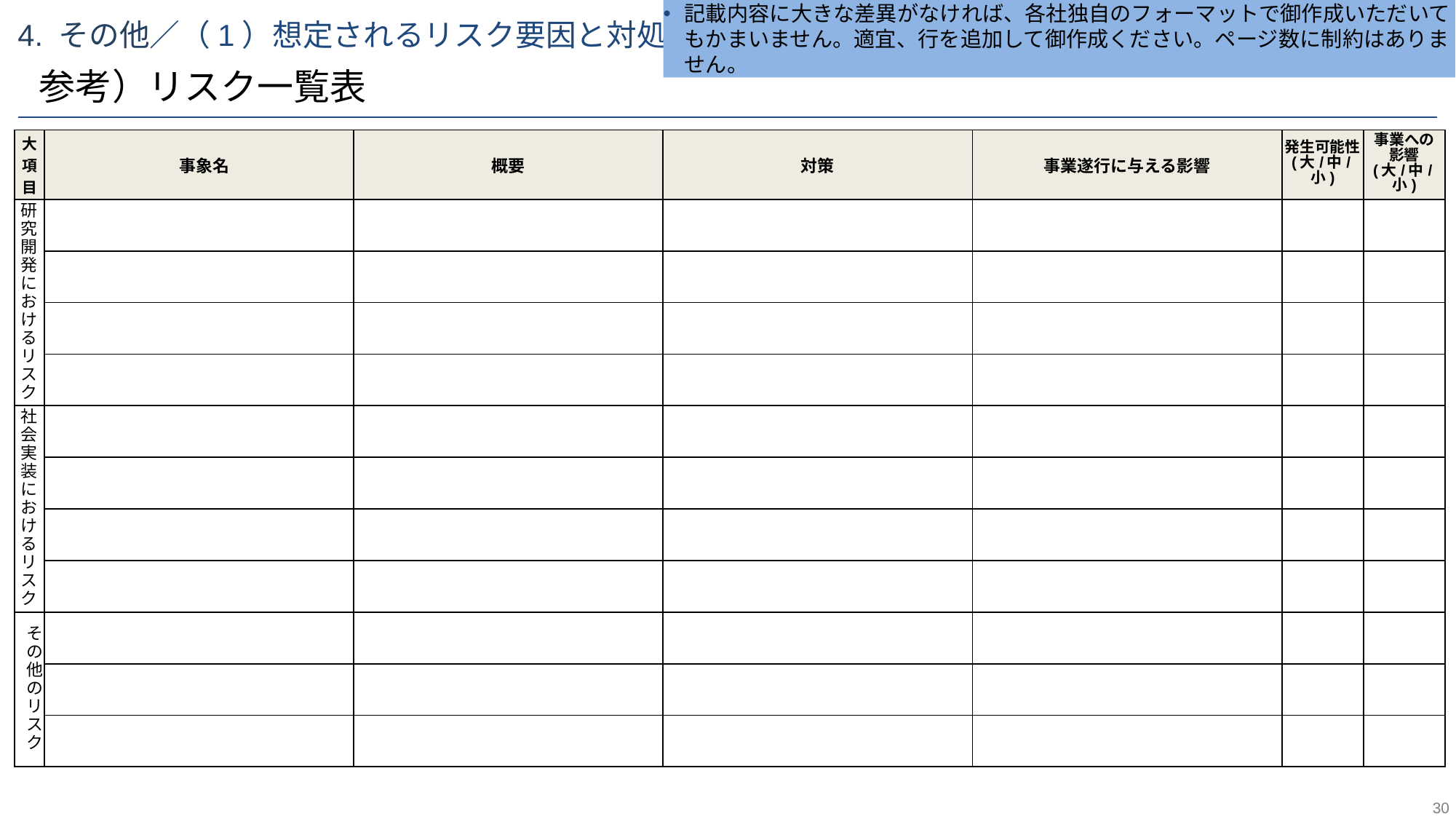

記載内容に大きな差異がなければ、各社独自のフォーマットで御作成いただいてもかまいません。適宜、行を追加して御作成ください。ページ数に制約はありません。
4. その他／（1）想定されるリスク要因と対処方針
参考）リスク一覧表
| 大項目 | 事象名 | 概要 | 対策 | 事業遂行に与える影響 | 発生可能性 (大/中/小) | 事業への 影響 (大/中/小) |
| --- | --- | --- | --- | --- | --- | --- |
| 研究開発におけるリスク |  |  |  |  |  |  |
|  |  |  |  |  |  |  |
|  |  |  |  |  |  |  |
|  |  |  |  |  |  |  |
| 社会実装におけるリスク |  |  |  |  |  |  |
|  |  |  |  |  |  |  |
|  |  |  |  |  |  |  |
|  |  |  |  |  |  |  |
| その他のリスク |  |  |  |  |  |  |
|  |  |  |  |  |  |  |
|  |  |  |  |  |  |  |